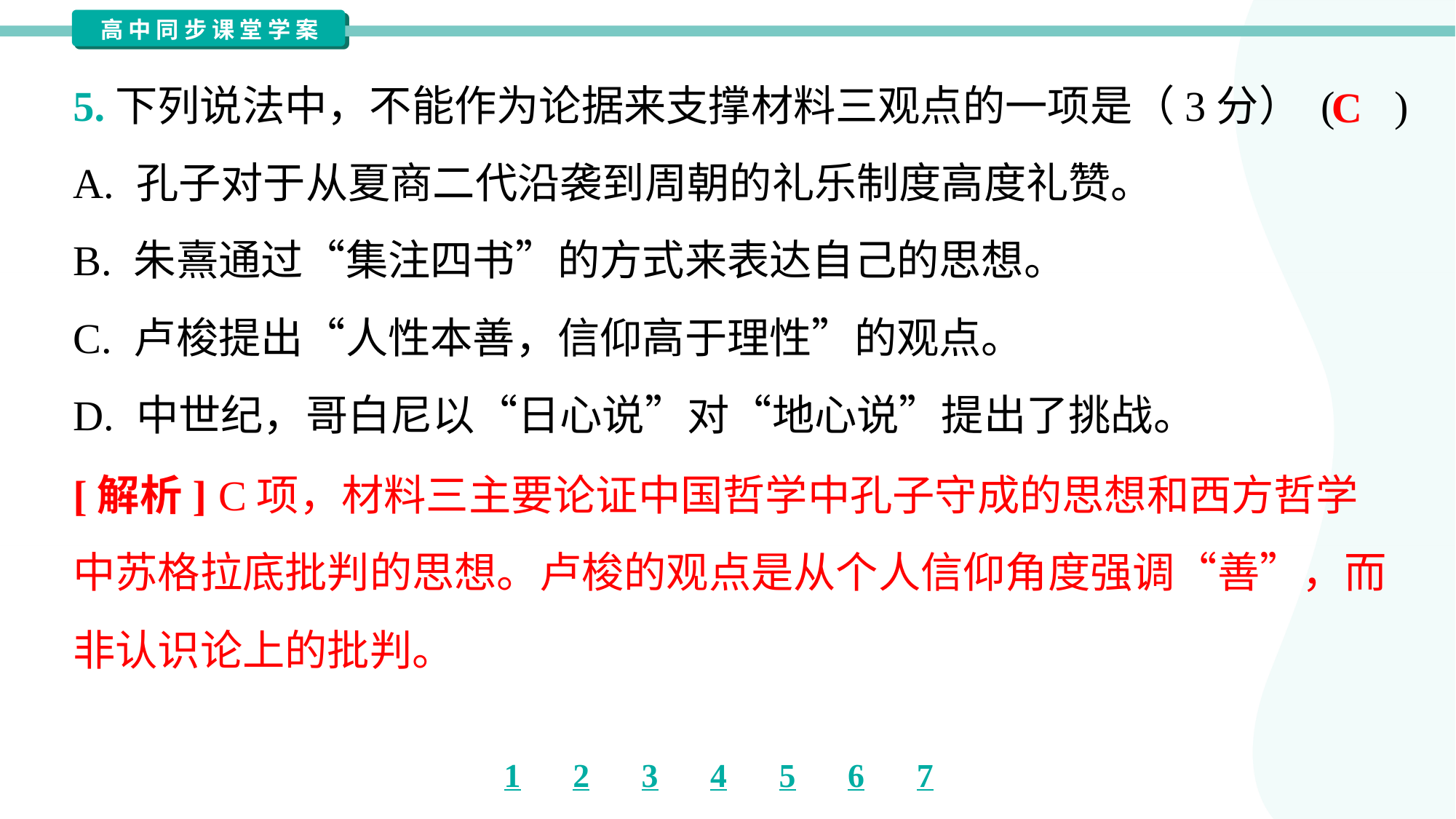

5.下列说法中，不能作为论据来支撑材料三观点的一项是（3分） (     )
C
A. 孔子对于从夏商二代沿袭到周朝的礼乐制度高度礼赞。
B. 朱熹通过“集注四书”的方式来表达自己的思想。
C. 卢梭提出“人性本善，信仰高于理性”的观点。
D. 中世纪，哥白尼以“日心说”对“地心说”提出了挑战。
[解析] C项，材料三主要论证中国哲学中孔子守成的思想和西方哲学
中苏格拉底批判的思想。卢梭的观点是从个人信仰角度强调“善”，而
非认识论上的批判。